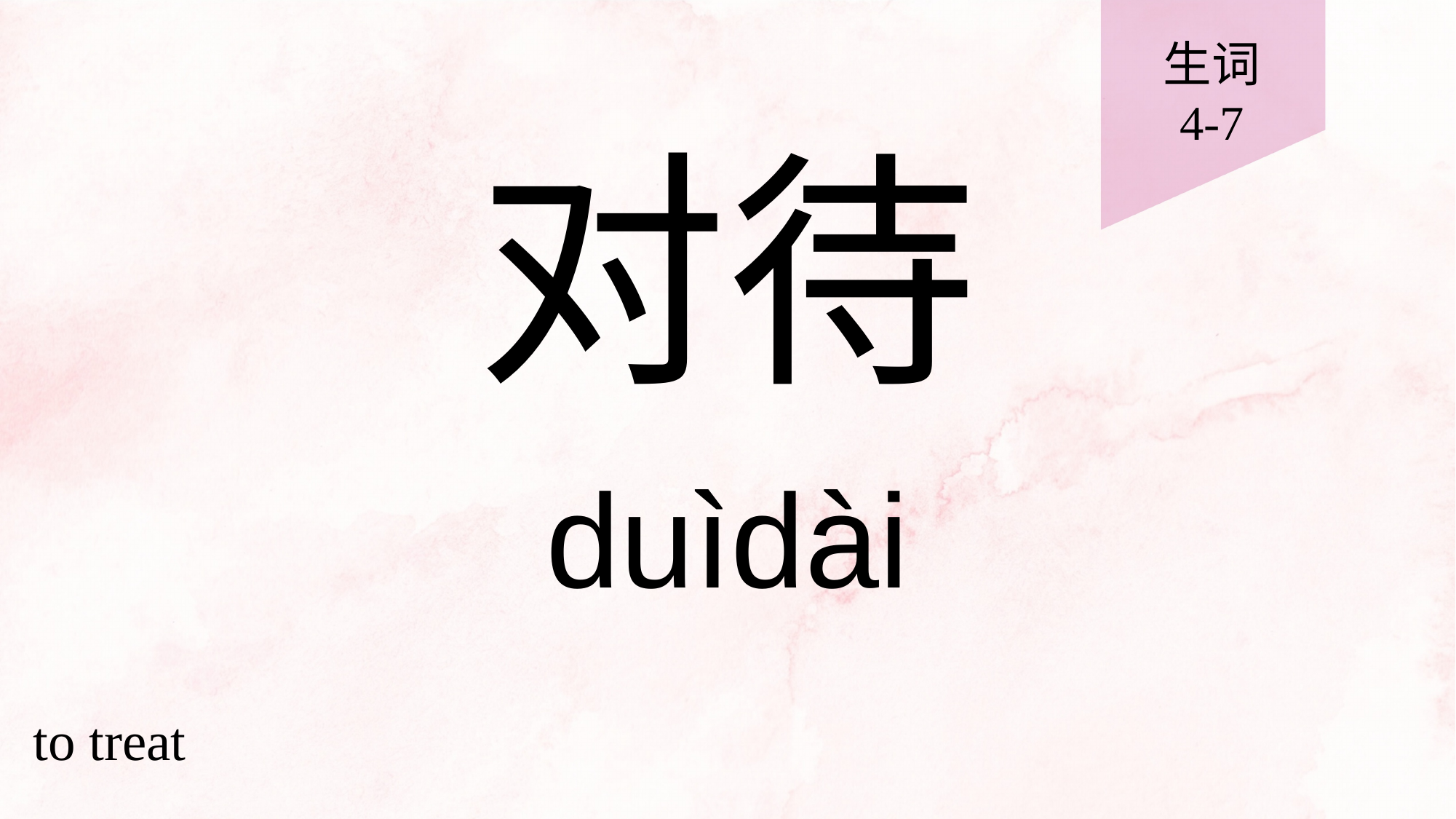

生词
4-7
# 对待
duìdài
to treat